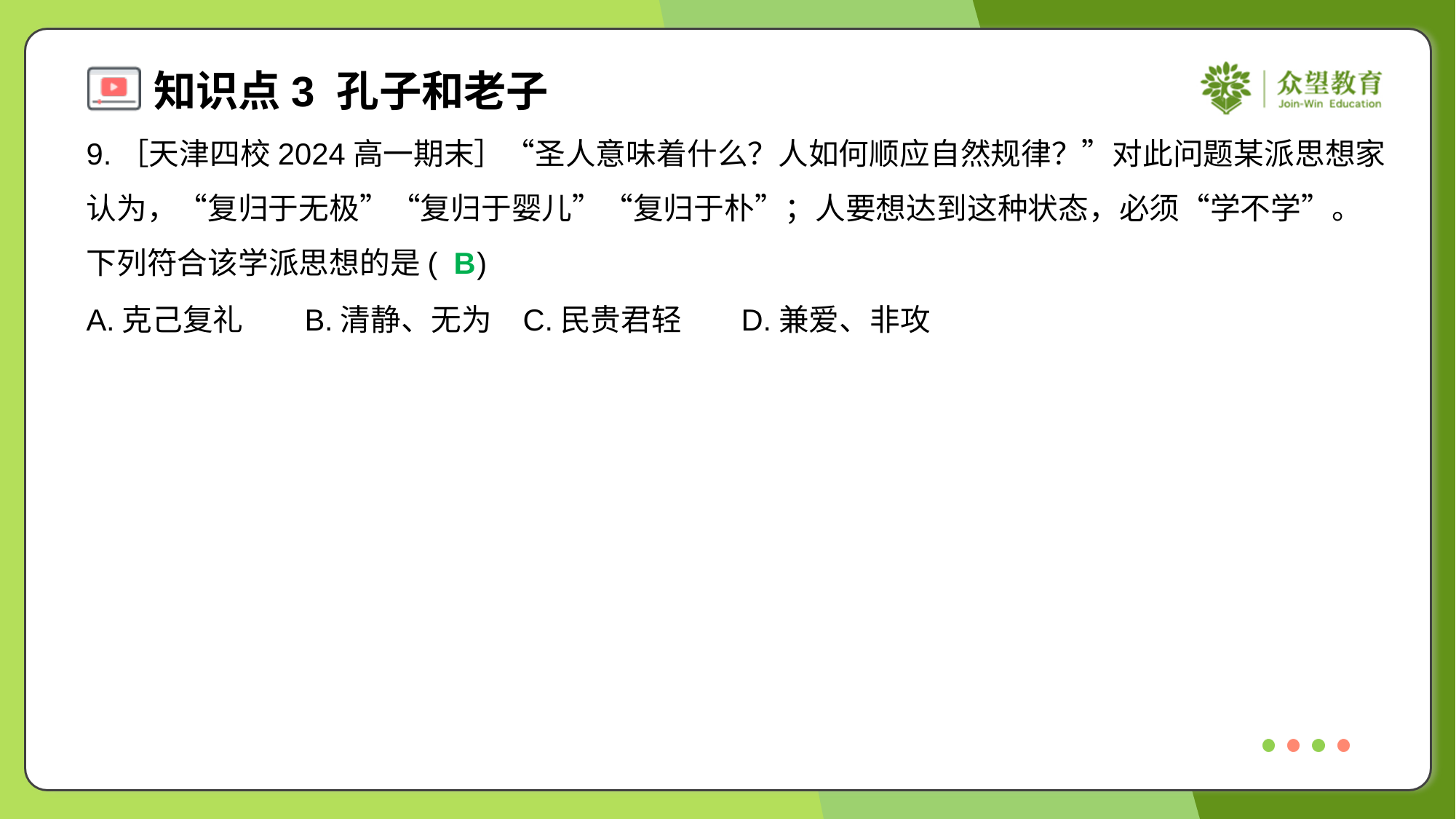

9.［天津四校2024高一期末］“圣人意味着什么？人如何顺应自然规律？”对此问题某派思想家
认为，“复归于无极”“复归于婴儿”“复归于朴”；人要想达到这种状态，必须“学不学”。
下列符合该学派思想的是(     )
B
A.克己复礼	B.清静、无为	C.民贵君轻	D.兼爱、非攻